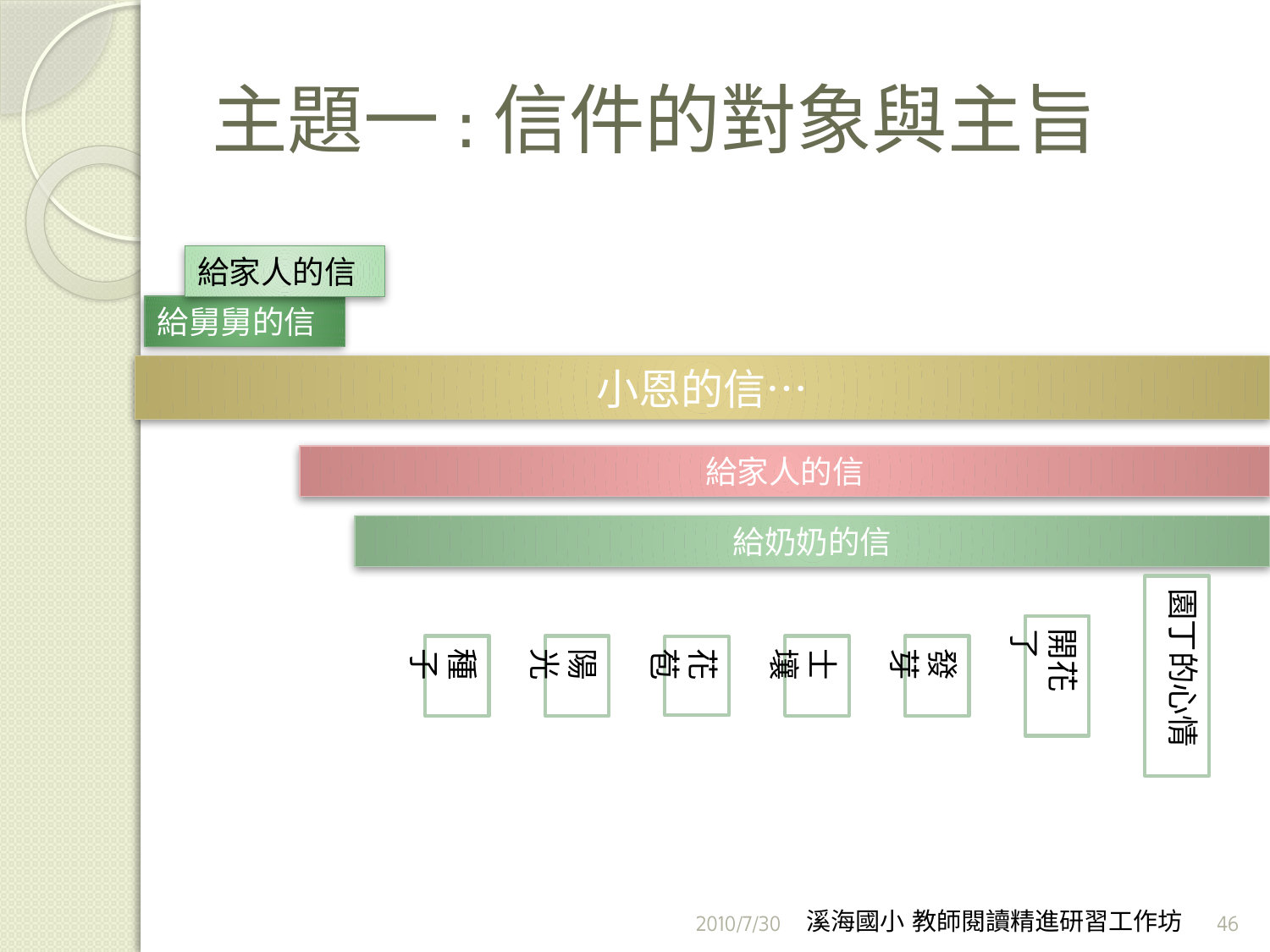

# 主題一:信件的對象與主旨

給家人的信
給舅舅的信
小恩的信…
給家人的信
給奶奶的信
園丁的心情
開花了
種子
陽光
士壤
發芽
花苞
2010/7/30
溪海國小 教師閱讀精進研習工作坊
46